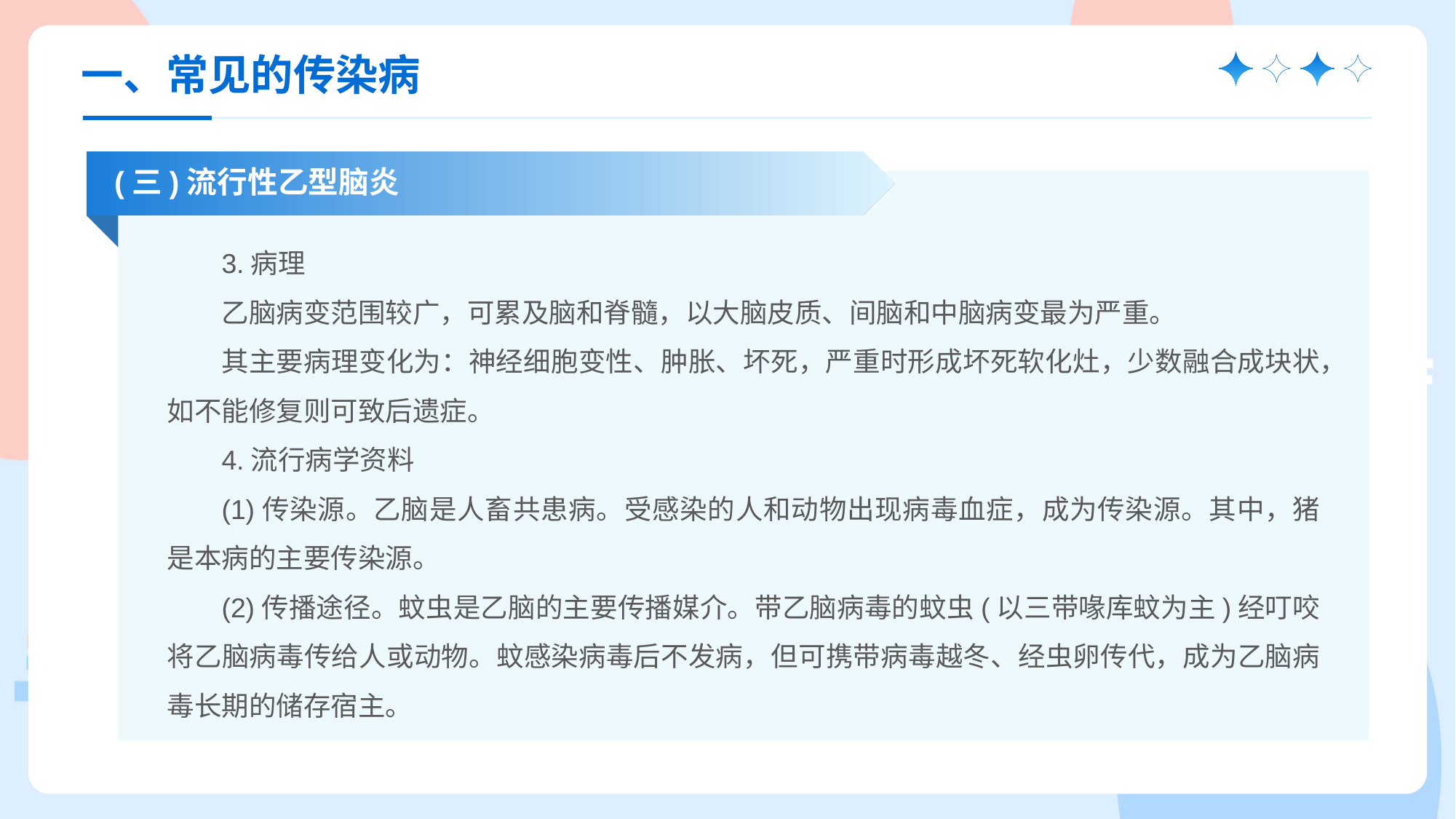

一、常见的传染病
(三)流行性乙型脑炎

3.病理
乙脑病变范围较广，可累及脑和脊髓，以大脑皮质、间脑和中脑病变最为严重。
其主要病理变化为：神经细胞变性、肿胀、坏死，严重时形成坏死软化灶，少数融合成块状，如不能修复则可致后遗症。
4.流行病学资料
(1)传染源。乙脑是人畜共患病。受感染的人和动物出现病毒血症，成为传染源。其中，猪是本病的主要传染源。
(2)传播途径。蚊虫是乙脑的主要传播媒介。带乙脑病毒的蚊虫(以三带喙库蚊为主)经叮咬将乙脑病毒传给人或动物。蚊感染病毒后不发病，但可携带病毒越冬、经虫卵传代，成为乙脑病毒长期的储存宿主。